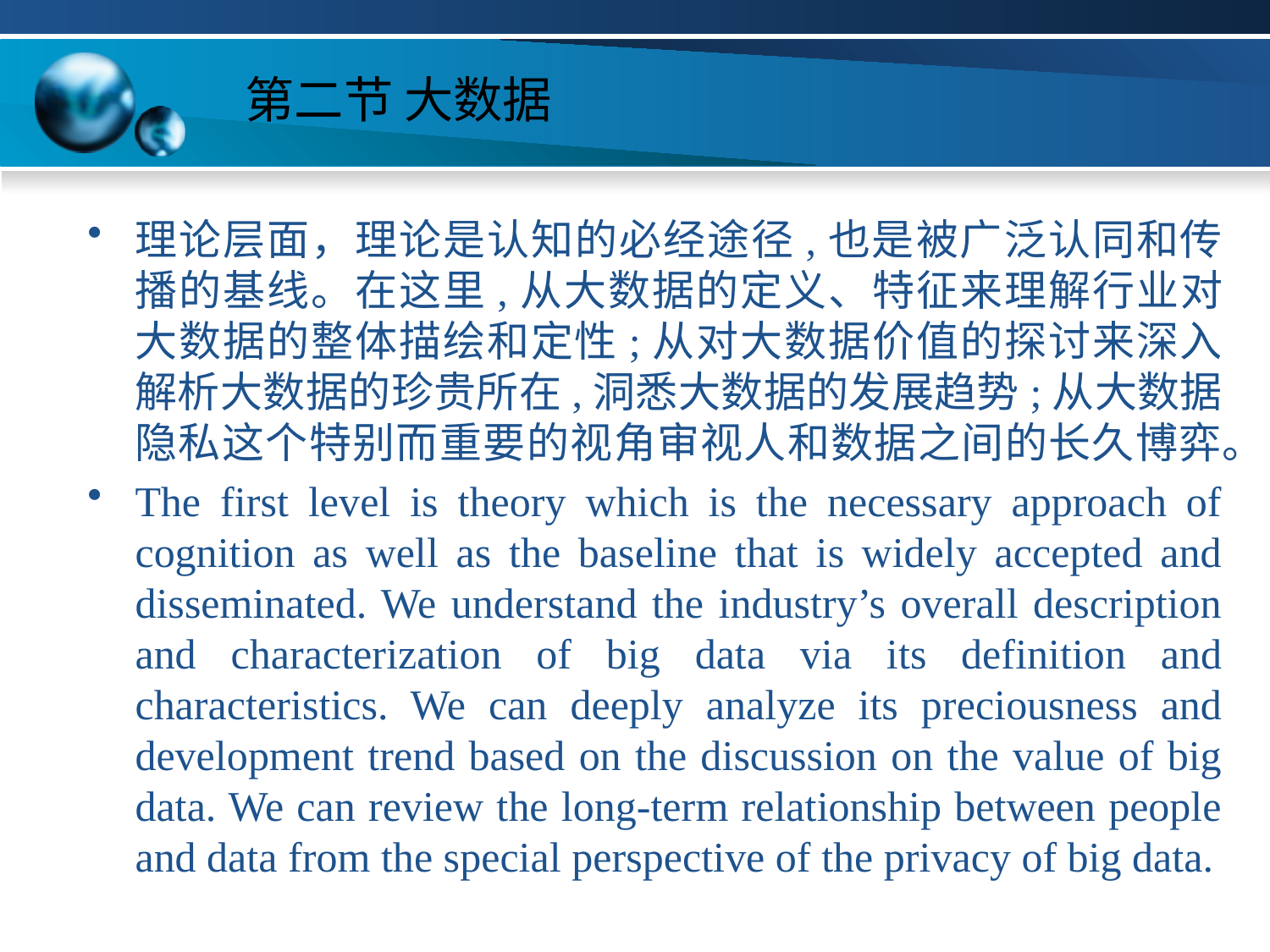

# 第二节 大数据
理论层面，理论是认知的必经途径,也是被广泛认同和传播的基线。在这里,从大数据的定义、特征来理解行业对大数据的整体描绘和定性;从对大数据价值的探讨来深入解析大数据的珍贵所在,洞悉大数据的发展趋势;从大数据隐私这个特别而重要的视角审视人和数据之间的长久博弈。
The first level is theory which is the necessary approach of cognition as well as the baseline that is widely accepted and disseminated. We understand the industry’s overall description and characterization of big data via its definition and characteristics. We can deeply analyze its preciousness and development trend based on the discussion on the value of big data. We can review the long-term relationship between people and data from the special perspective of the privacy of big data.